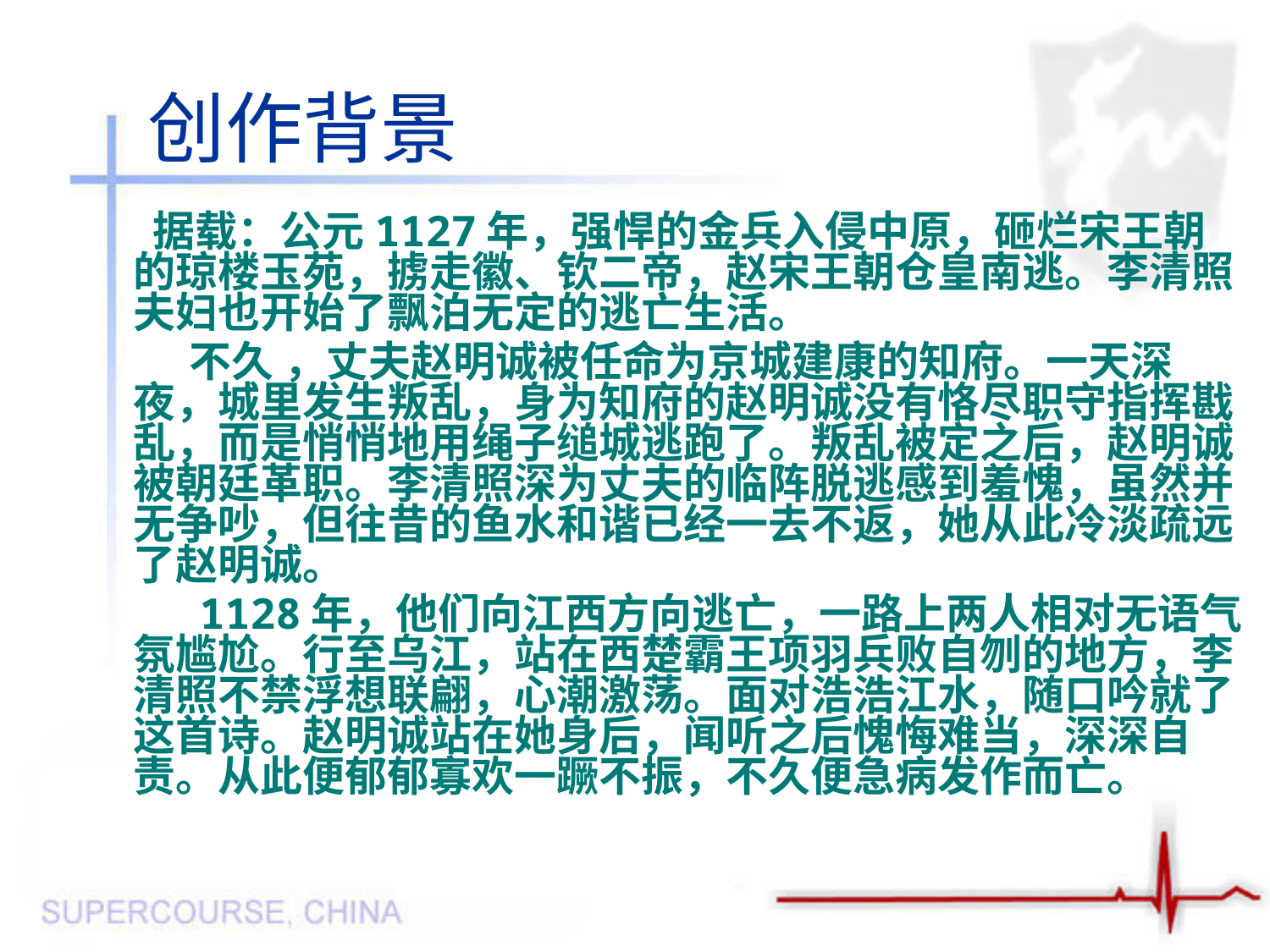

# 创作背景
      据载：公元1127年，强悍的金兵入侵中原，砸烂宋王朝的琼楼玉苑，掳走徽、钦二帝，赵宋王朝仓皇南逃。李清照夫妇也开始了飘泊无定的逃亡生活。
　　  不久 ，丈夫赵明诚被任命为京城建康的知府。一天深夜，城里发生叛乱，身为知府的赵明诚没有恪尽职守指挥戡乱，而是悄悄地用绳子缒城逃跑了。叛乱被定之后，赵明诚被朝廷革职。李清照深为丈夫的临阵脱逃感到羞愧，虽然并无争吵，但往昔的鱼水和谐已经一去不返，她从此冷淡疏远了赵明诚。
　　  1128年，他们向江西方向逃亡，一路上两人相对无语气氛尴尬。行至乌江，站在西楚霸王项羽兵败自刎的地方，李清照不禁浮想联翩，心潮激荡。面对浩浩江水，随口吟就了这首诗。赵明诚站在她身后，闻听之后愧悔难当，深深自责。从此便郁郁寡欢一蹶不振，不久便急病发作而亡。
PPT模板：www.1ppt.com/moban/                  PPT素材：www.1ppt.com/sucai/
PPT背景：www.1ppt.com/beijing/                   PPT图表：www.1ppt.com/tubiao/
PPT下载：www.1ppt.com/xiazai/                     PPT教程： www.1ppt.com/powerpoint/
资料下载：www.1ppt.com/ziliao/                   范文下载：www.1ppt.com/fanwen/
试卷下载：www.1ppt.com/shiti/                     教案下载：www.1ppt.com/jiaoan/
PPT论坛：www.1ppt.cn                                     PPT课件：www.1ppt.com/kejian/
语文课件：www.1ppt.com/kejian/yuwen/    数学课件：www.1ppt.com/kejian/shuxue/
英语课件：www.1ppt.com/kejian/yingyu/    美术课件：www.1ppt.com/kejian/meishu/
科学课件：www.1ppt.com/kejian/kexue/     物理课件：www.1ppt.com/kejian/wuli/
化学课件：www.1ppt.com/kejian/huaxue/  生物课件：www.1ppt.com/kejian/shengwu/
地理课件：www.1ppt.com/kejian/dili/          历史课件：www.1ppt.com/kejian/lishi/